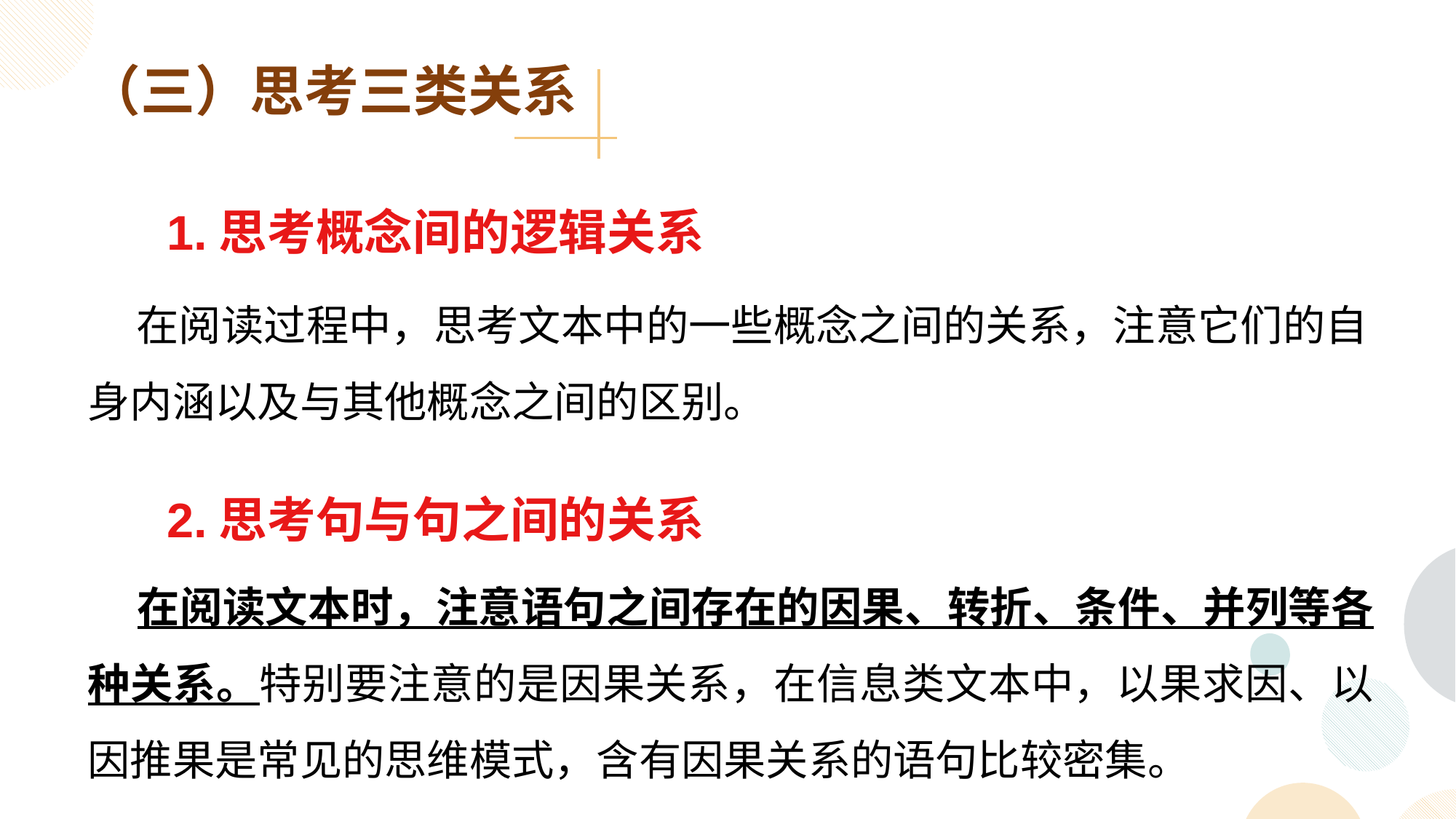

（三）思考三类关系
1.思考概念间的逻辑关系
    在阅读过程中，思考文本中的一些概念之间的关系，注意它们的自身内涵以及与其他概念之间的区别。
2.思考句与句之间的关系

    在阅读文本时，注意语句之间存在的因果、转折、条件、并列等各种关系。特别要注意的是因果关系，在信息类文本中，以果求因、以因推果是常见的思维模式，含有因果关系的语句比较密集。